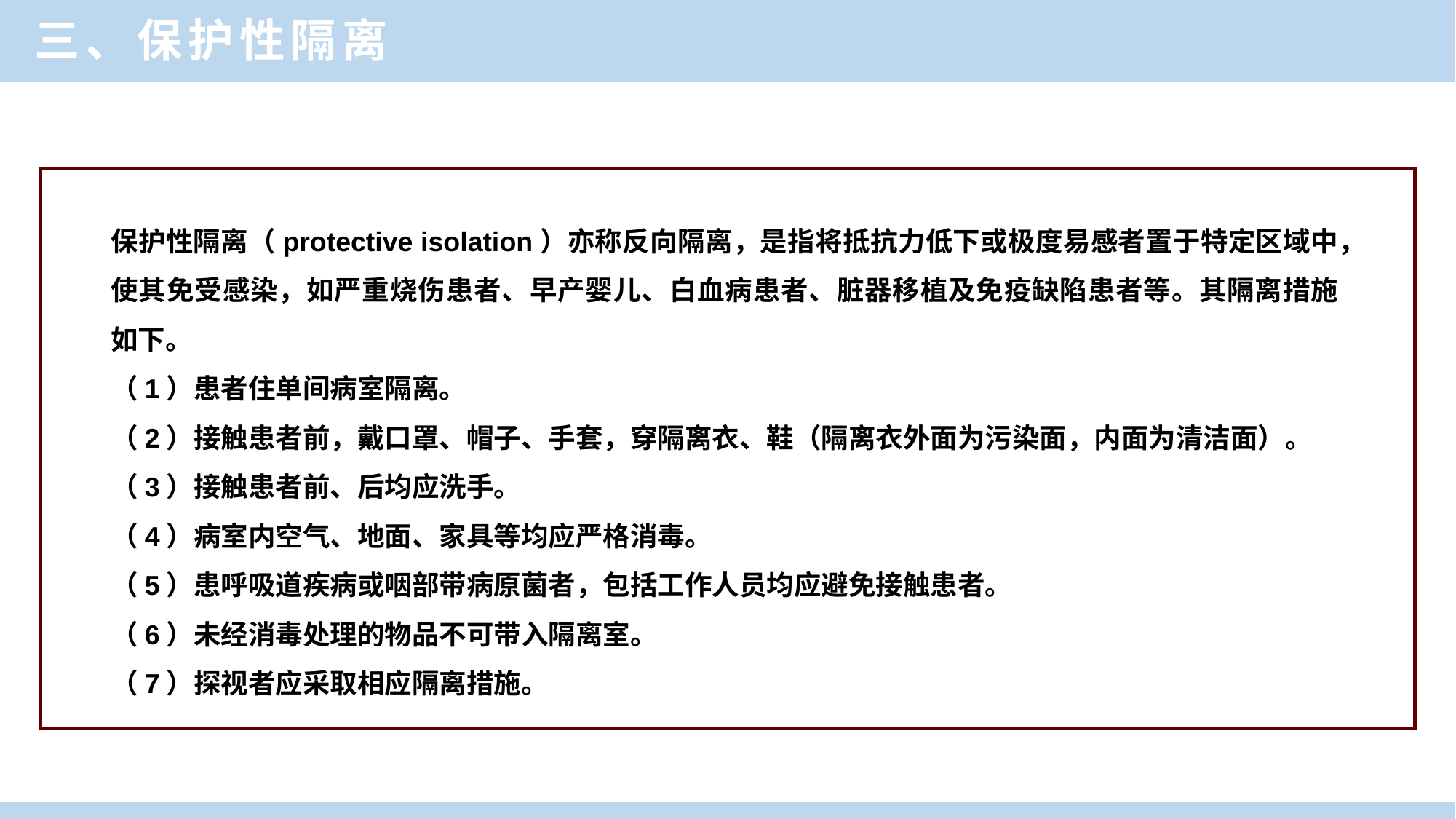

三、保护性隔离

保护性隔离（protective isolation）亦称反向隔离，是指将抵抗力低下或极度易感者置于特定区域中，使其免受感染，如严重烧伤患者、早产婴儿、白血病患者、脏器移植及免疫缺陷患者等。其隔离措施如下。
（1）患者住单间病室隔离。
（2）接触患者前，戴口罩、帽子、手套，穿隔离衣、鞋（隔离衣外面为污染面，内面为清洁面）。
（3）接触患者前、后均应洗手。
（4）病室内空气、地面、家具等均应严格消毒。
（5）患呼吸道疾病或咽部带病原菌者，包括工作人员均应避免接触患者。
（6）未经消毒处理的物品不可带入隔离室。
（7）探视者应采取相应隔离措施。